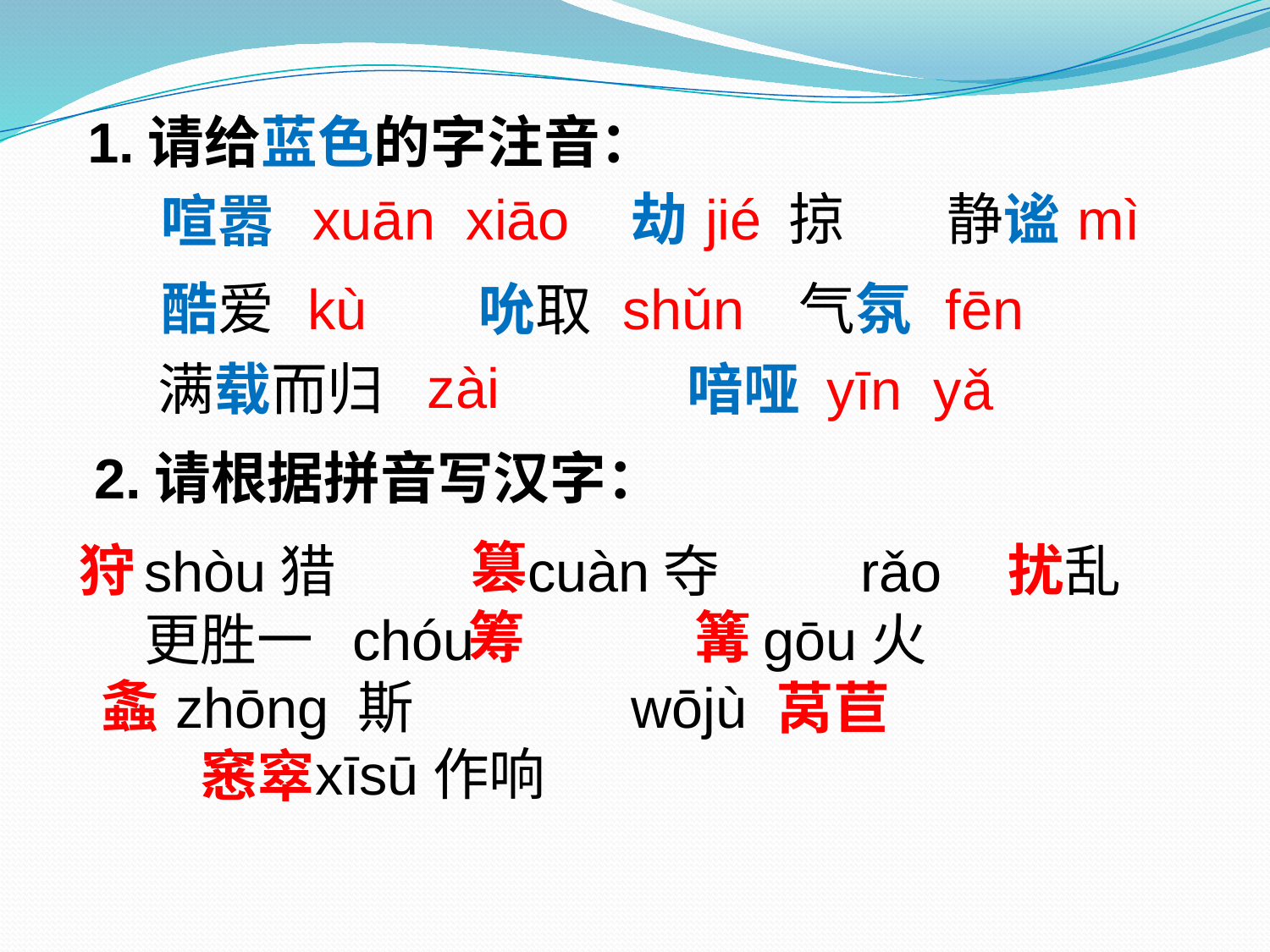

1.请给蓝色的字注音：

xuān  xiāo
劫        掠
jié
 　　　静谧
mì
喧嚣
kù
shǔn
 气氛
fēn
酷爱

吮取

zài
满载而归
喑哑

yīn  yǎ

2.请根据拼音写汉字：
篡
　狩
扰
shòu猎              cuàn夺          rǎo       乱
更胜一  chóu     　          gōu火
  zhōng 斯                wōjù
　        xīsū作响
筹
篝
螽
莴苣
窸窣